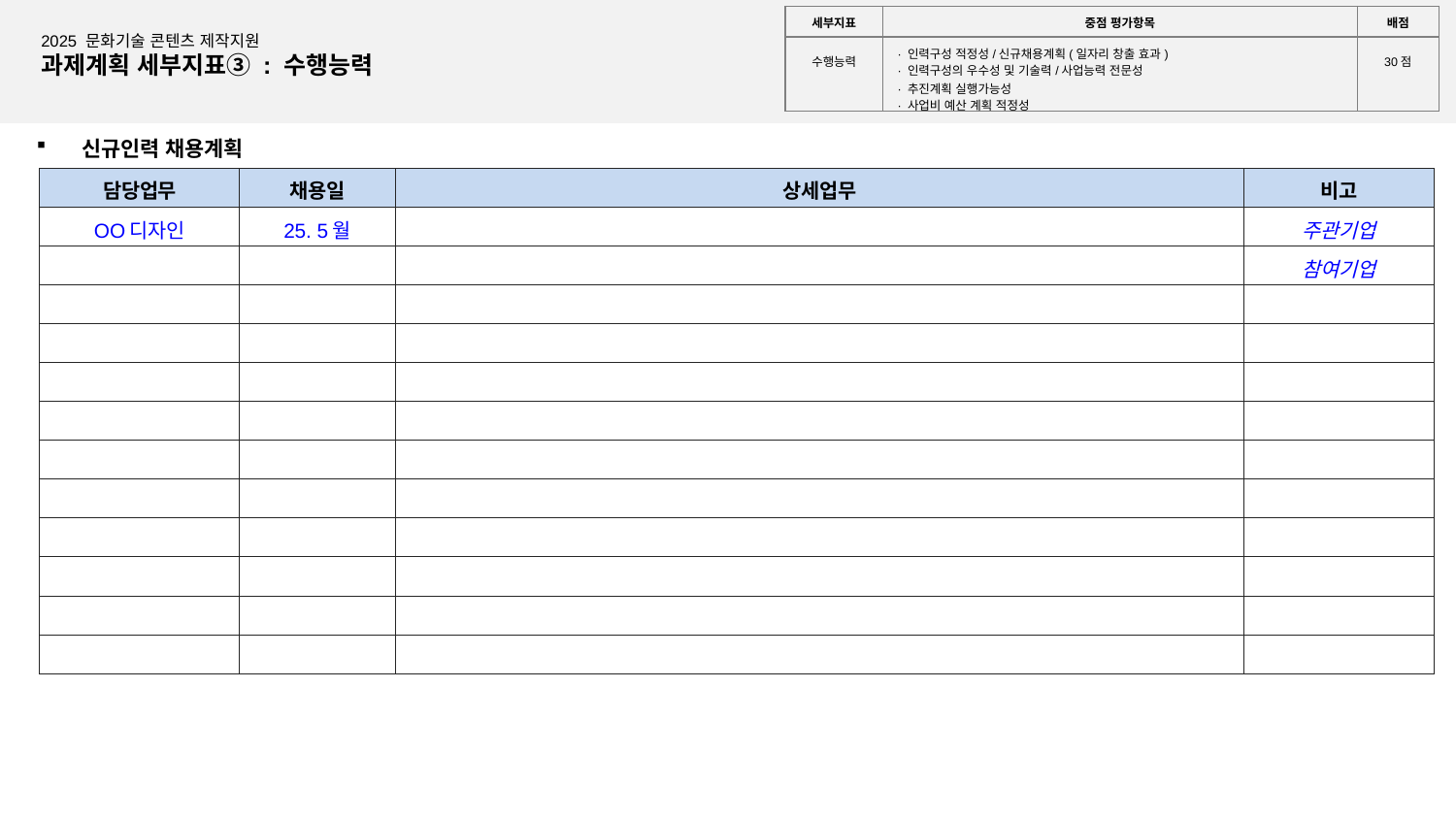

작성요령(삭제 후 제출)

1. 채용예정일
25년 1월 1일부터 10월 31일까지 채용가능한 인력만 작성
※25년 기 채용인력 작성 가능

2. 컨소시엄일 경우 비고란에 주관기업, 참여기업을 구분하여 작성

3. 계획서 내 인력채용 계획을 준수해야함.

| 세부지표 | 중점 평가항목 | 배점 |
| --- | --- | --- |
| 수행능력 | · 인력구성 적정성/신규채용계획(일자리 창출 효과) · 인력구성의 우수성 및 기술력/사업능력 전문성 · 추진계획 실행가능성 · 사업비 예산 계획 적정성 | 30점 |
2025 문화기술 콘텐츠 제작지원
과제계획 세부지표③ : 수행능력
신규인력 채용계획
| 담당업무 | 채용일 | 상세업무 | 비고 |
| --- | --- | --- | --- |
| OO디자인 | 25. 5월 |  | 주관기업 |
|  |  |  | 참여기업 |
|  |  |  |  |
|  |  |  |  |
|  |  |  |  |
|  |  |  |  |
|  |  |  |  |
|  |  |  |  |
|  |  |  |  |
|  |  |  |  |
|  |  |  |  |
|  |  |  |  |